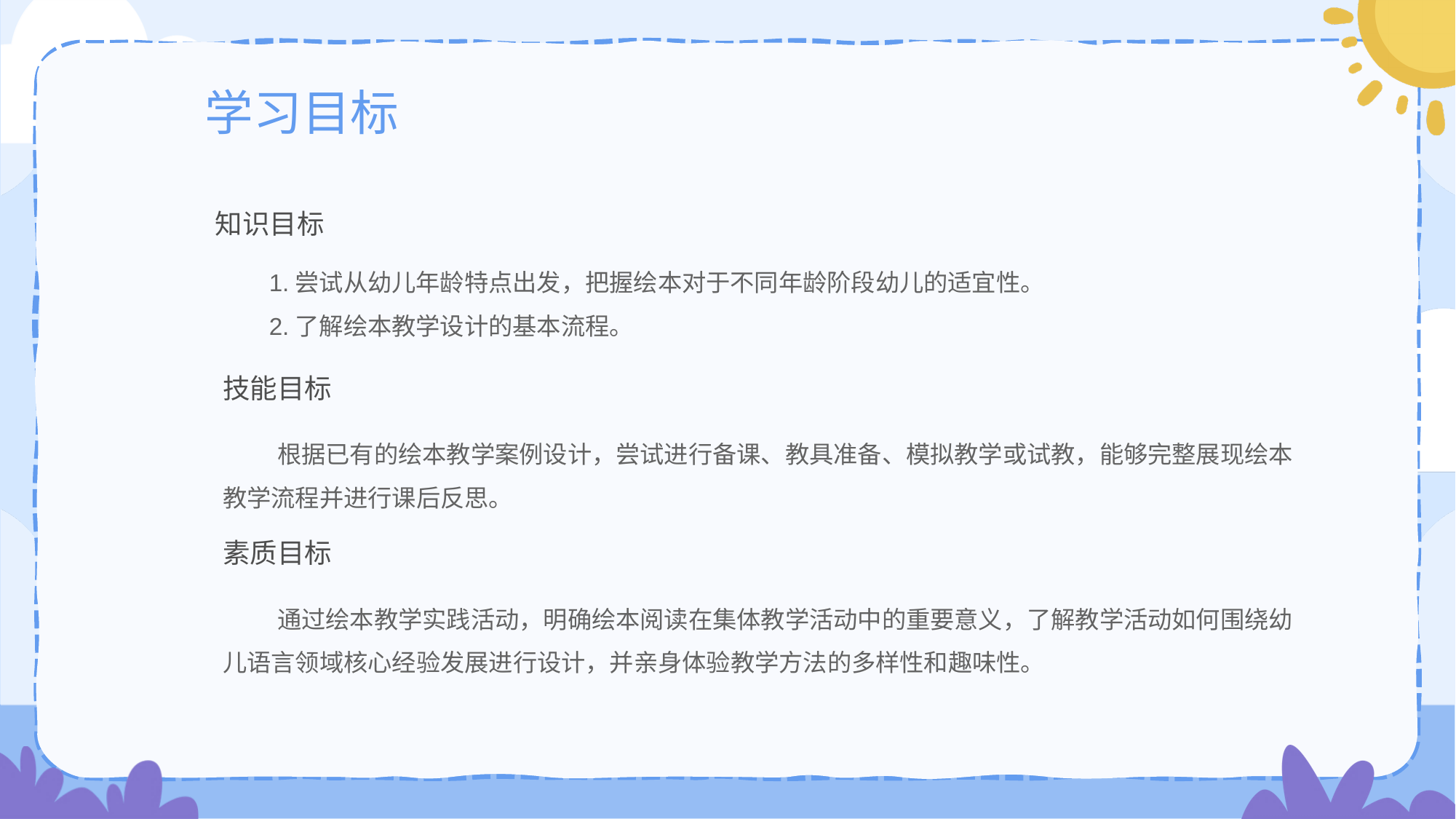

# 学习目标
知识目标
1.尝试从幼儿年龄特点出发，把握绘本对于不同年龄阶段幼儿的适宜性。
2.了解绘本教学设计的基本流程。
技能目标
根据已有的绘本教学案例设计，尝试进行备课、教具准备、模拟教学或试教，能够完整展现绘本教学流程并进行课后反思。
素质目标
通过绘本教学实践活动，明确绘本阅读在集体教学活动中的重要意义，了解教学活动如何围绕幼儿语言领域核心经验发展进行设计，并亲身体验教学方法的多样性和趣味性。